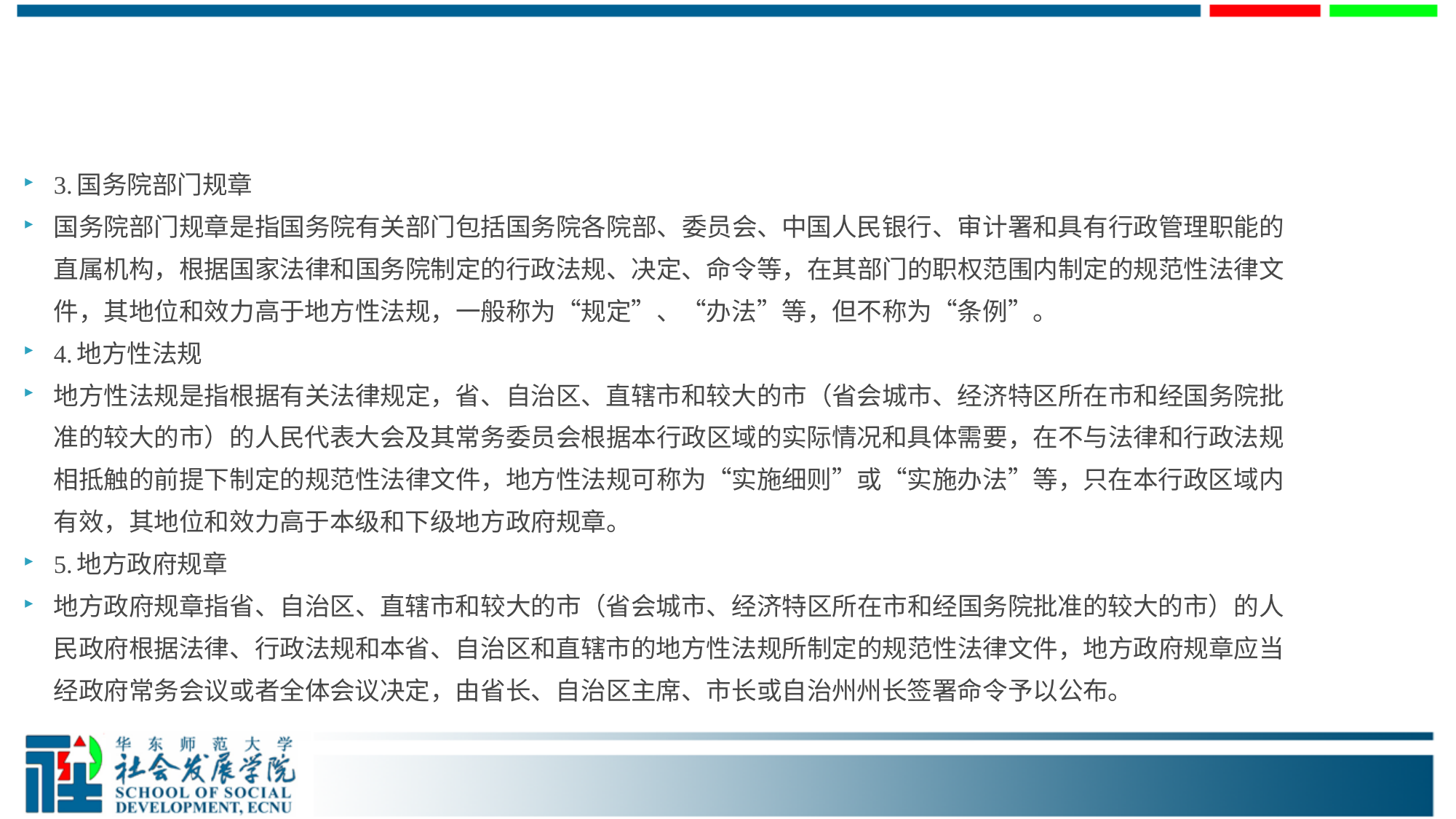

3.国务院部门规章
国务院部门规章是指国务院有关部门包括国务院各院部、委员会、中国人民银行、审计署和具有行政管理职能的直属机构，根据国家法律和国务院制定的行政法规、决定、命令等，在其部门的职权范围内制定的规范性法律文件，其地位和效力高于地方性法规，一般称为“规定”、“办法”等，但不称为“条例”。
4.地方性法规
地方性法规是指根据有关法律规定，省、自治区、直辖市和较大的市（省会城市、经济特区所在市和经国务院批准的较大的市）的人民代表大会及其常务委员会根据本行政区域的实际情况和具体需要，在不与法律和行政法规相抵触的前提下制定的规范性法律文件，地方性法规可称为“实施细则”或“实施办法”等，只在本行政区域内有效，其地位和效力高于本级和下级地方政府规章。
5.地方政府规章
地方政府规章指省、自治区、直辖市和较大的市（省会城市、经济特区所在市和经国务院批准的较大的市）的人民政府根据法律、行政法规和本省、自治区和直辖市的地方性法规所制定的规范性法律文件，地方政府规章应当经政府常务会议或者全体会议决定，由省长、自治区主席、市长或自治州州长签署命令予以公布。